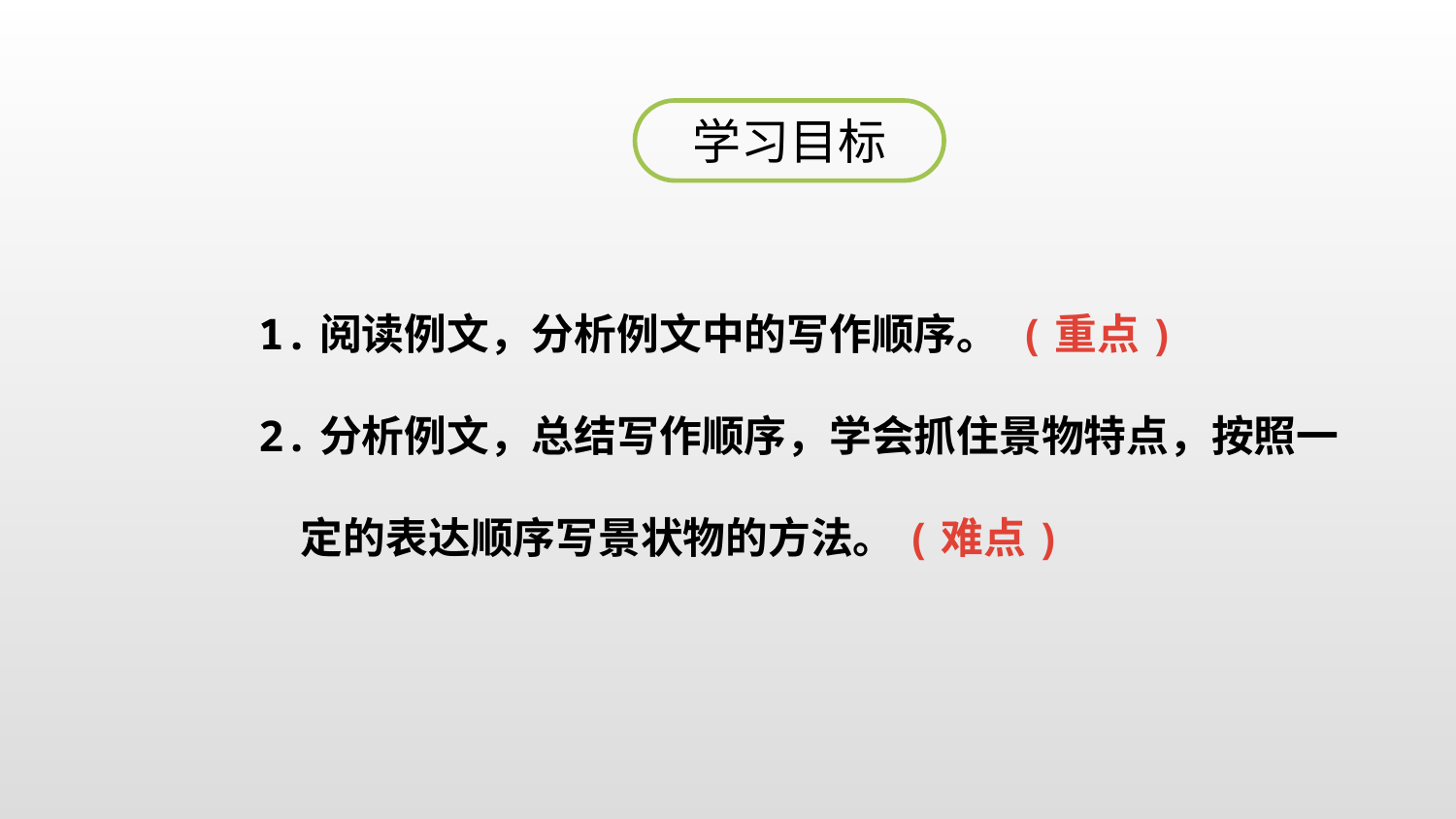

学习目标
1.阅读例文，分析例文中的写作顺序。 (重点)
2.分析例文，总结写作顺序，学会抓住景物特点，按照一定的表达顺序写景状物的方法。(难点)